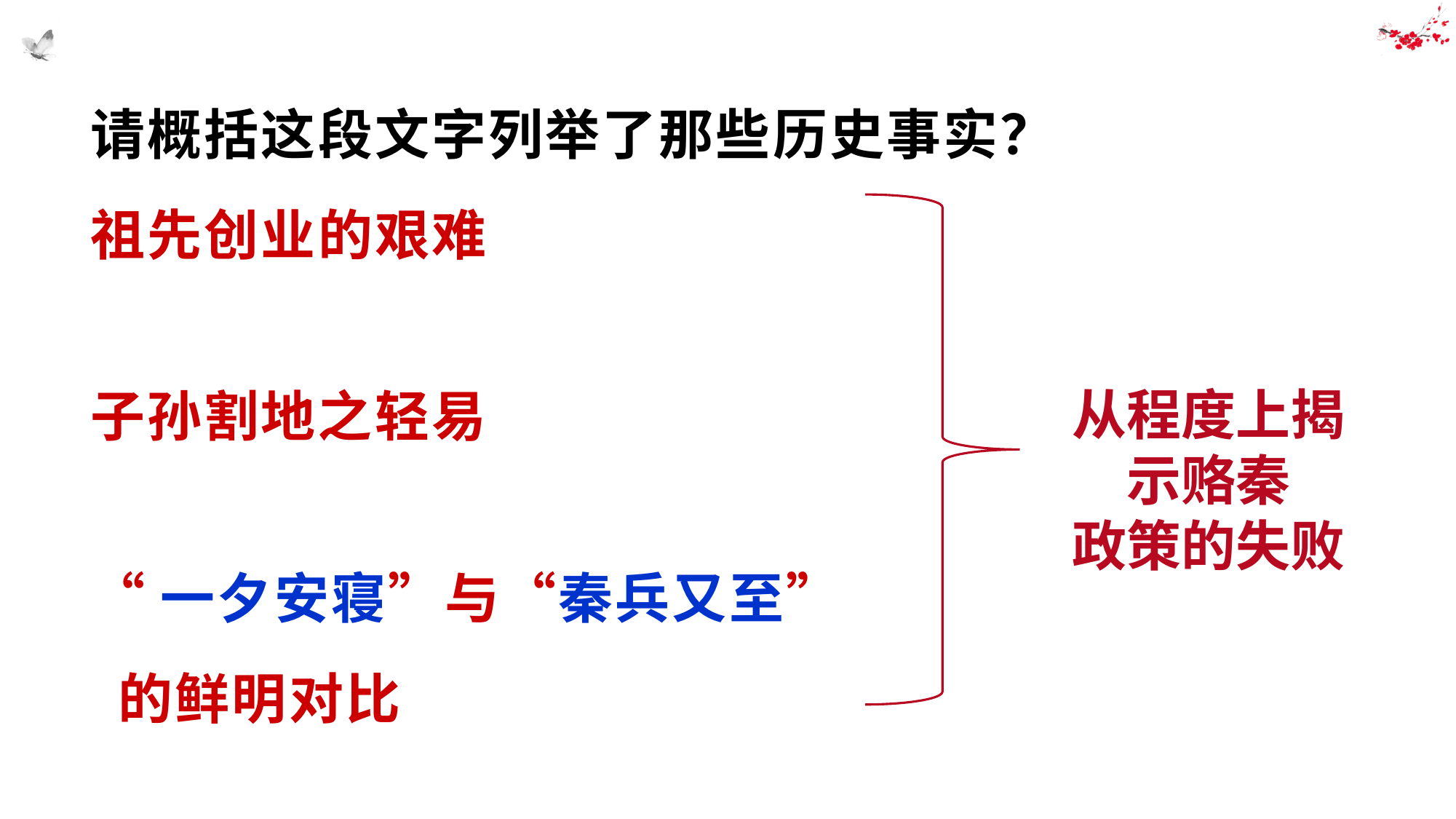

请概括这段文字列举了那些历史事实？
祖先创业的艰难

子孙割地之轻易

“一夕安寝”与“秦兵又至”
 的鲜明对比

从程度上揭
示赂秦
政策的失败